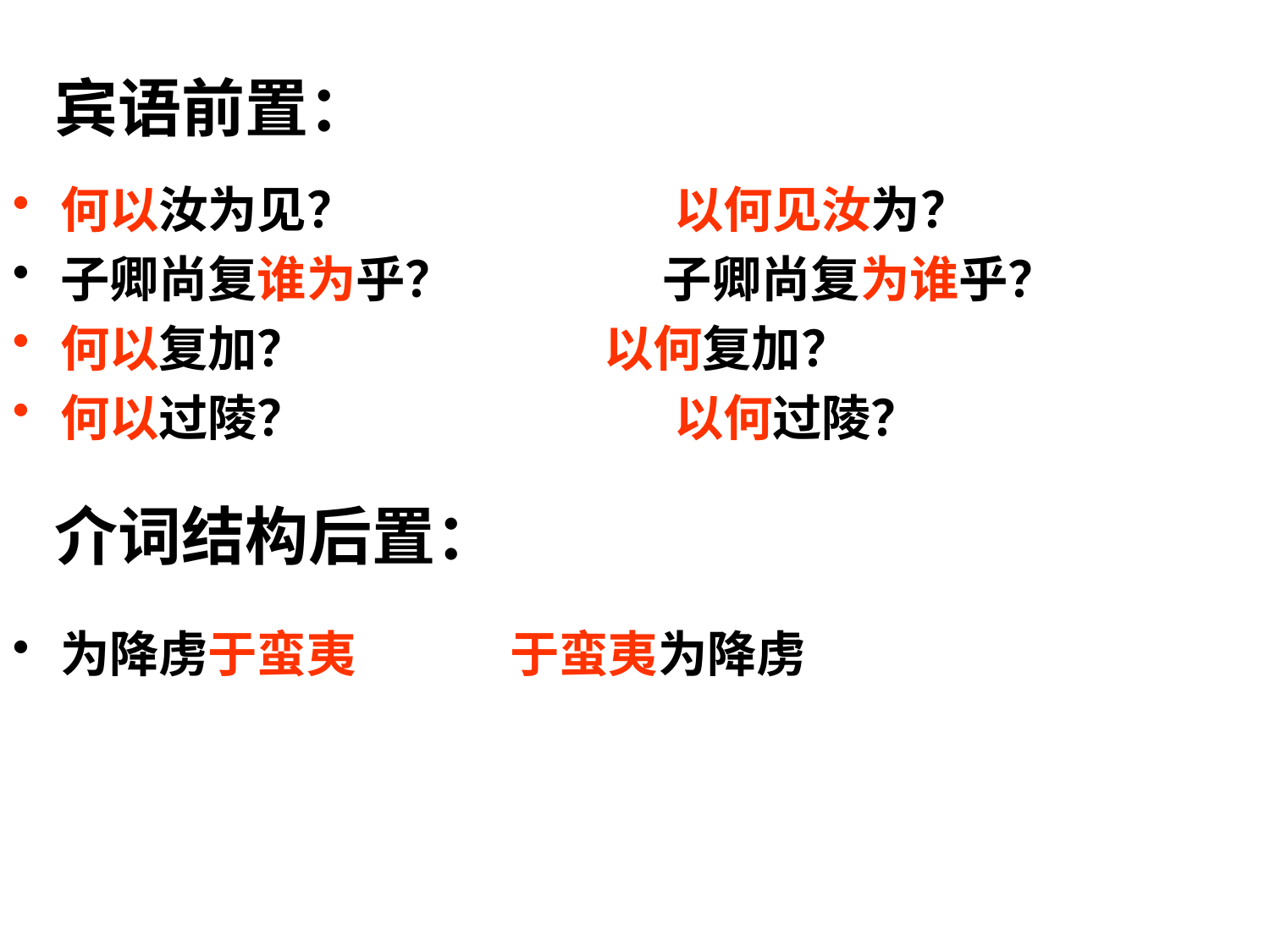

# 宾语前置：

何以汝为见？　　　　　　  以何见汝为？
子卿尚复谁为乎？　　　　 子卿尚复为谁乎？
何以复加？                           以何复加？
何以过陵？　　　　　　　  以何过陵？
介词结构后置：

为降虏于蛮夷              于蛮夷为降虏